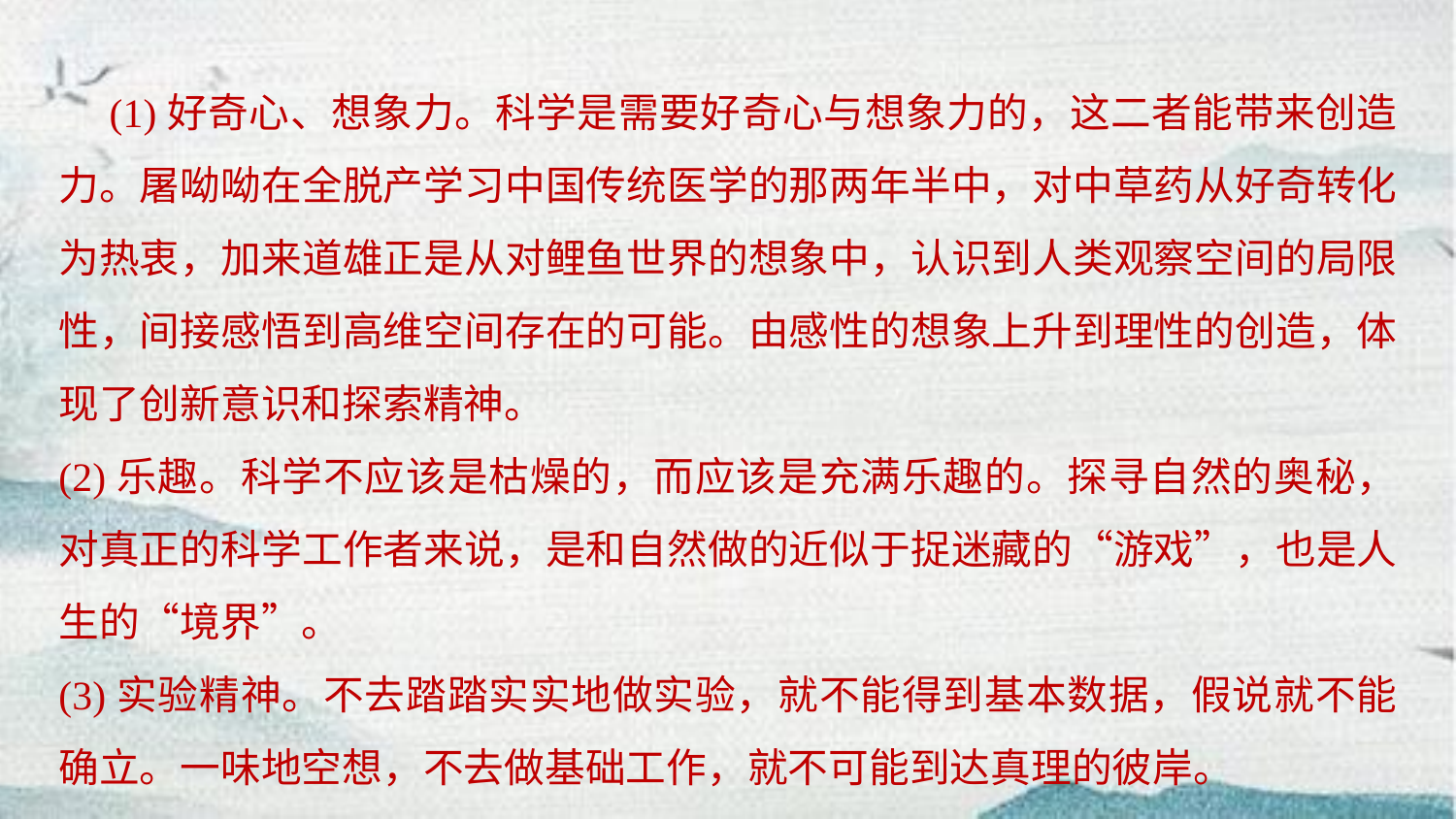

(1)好奇心、想象力。科学是需要好奇心与想象力的，这二者能带来创造力。屠呦呦在全脱产学习中国传统医学的那两年半中，对中草药从好奇转化为热衷，加来道雄正是从对鲤鱼世界的想象中，认识到人类观察空间的局限性，间接感悟到高维空间存在的可能。由感性的想象上升到理性的创造，体现了创新意识和探索精神。
(2)乐趣。科学不应该是枯燥的，而应该是充满乐趣的。探寻自然的奥秘，对真正的科学工作者来说，是和自然做的近似于捉迷藏的“游戏”，也是人生的“境界”。
(3)实验精神。不去踏踏实实地做实验，就不能得到基本数据，假说就不能确立。一味地空想，不去做基础工作，就不可能到达真理的彼岸。